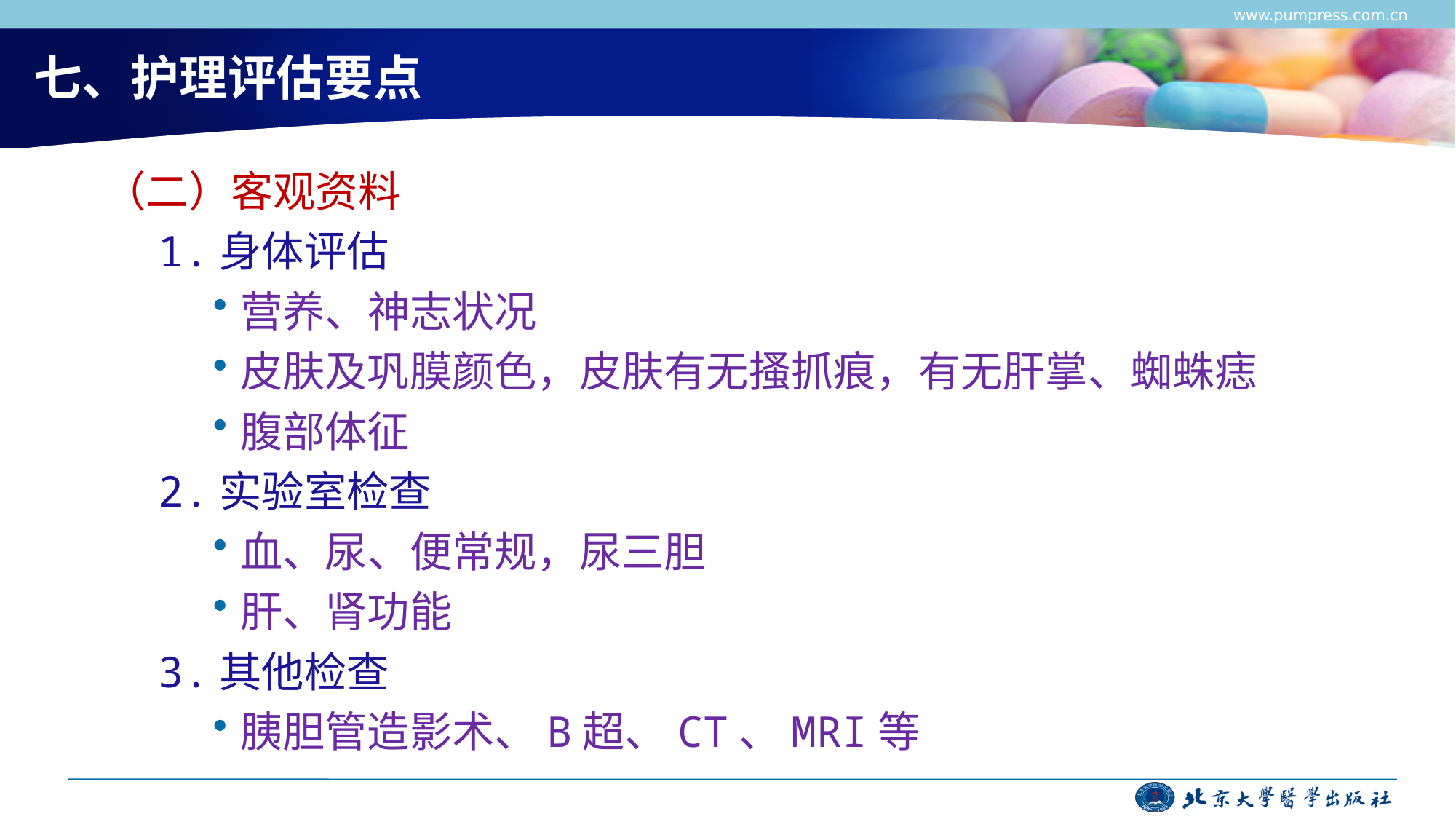

www.pumpress.com.cn
# 七、护理评估要点
（二）客观资料
1.身体评估
营养、神志状况
皮肤及巩膜颜色，皮肤有无搔抓痕，有无肝掌、蜘蛛痣
腹部体征
2.实验室检查
血、尿、便常规，尿三胆
肝、肾功能
3.其他检查
胰胆管造影术、B超、CT、MRI等